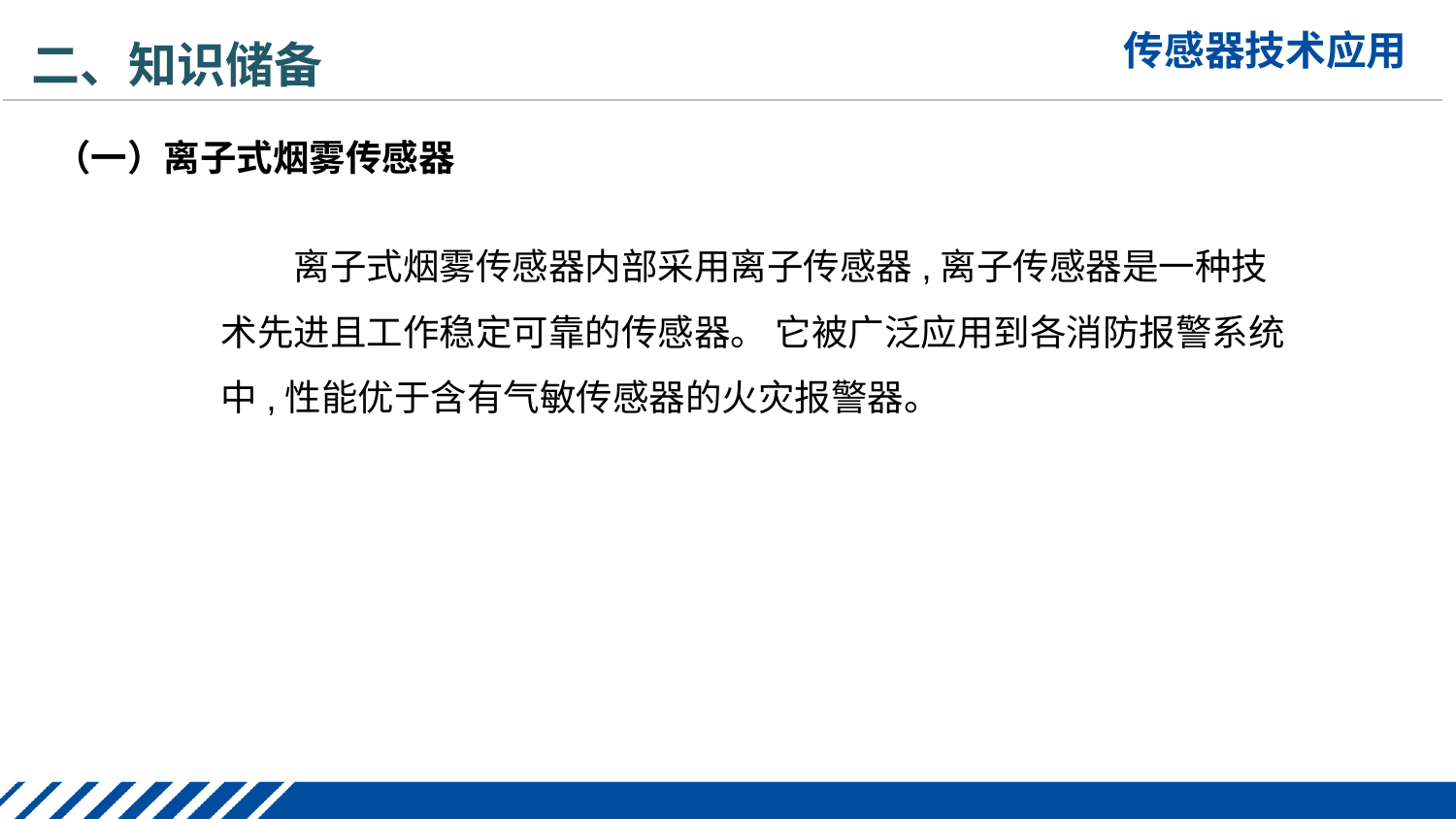

二、知识储备
（一）离子式烟雾传感器
离子式烟雾传感器内部采用离子传感器,离子传感器是一种技术先进且工作稳定可靠的传感器。 它被广泛应用到各消防报警系统中,性能优于含有气敏传感器的火灾报警器。